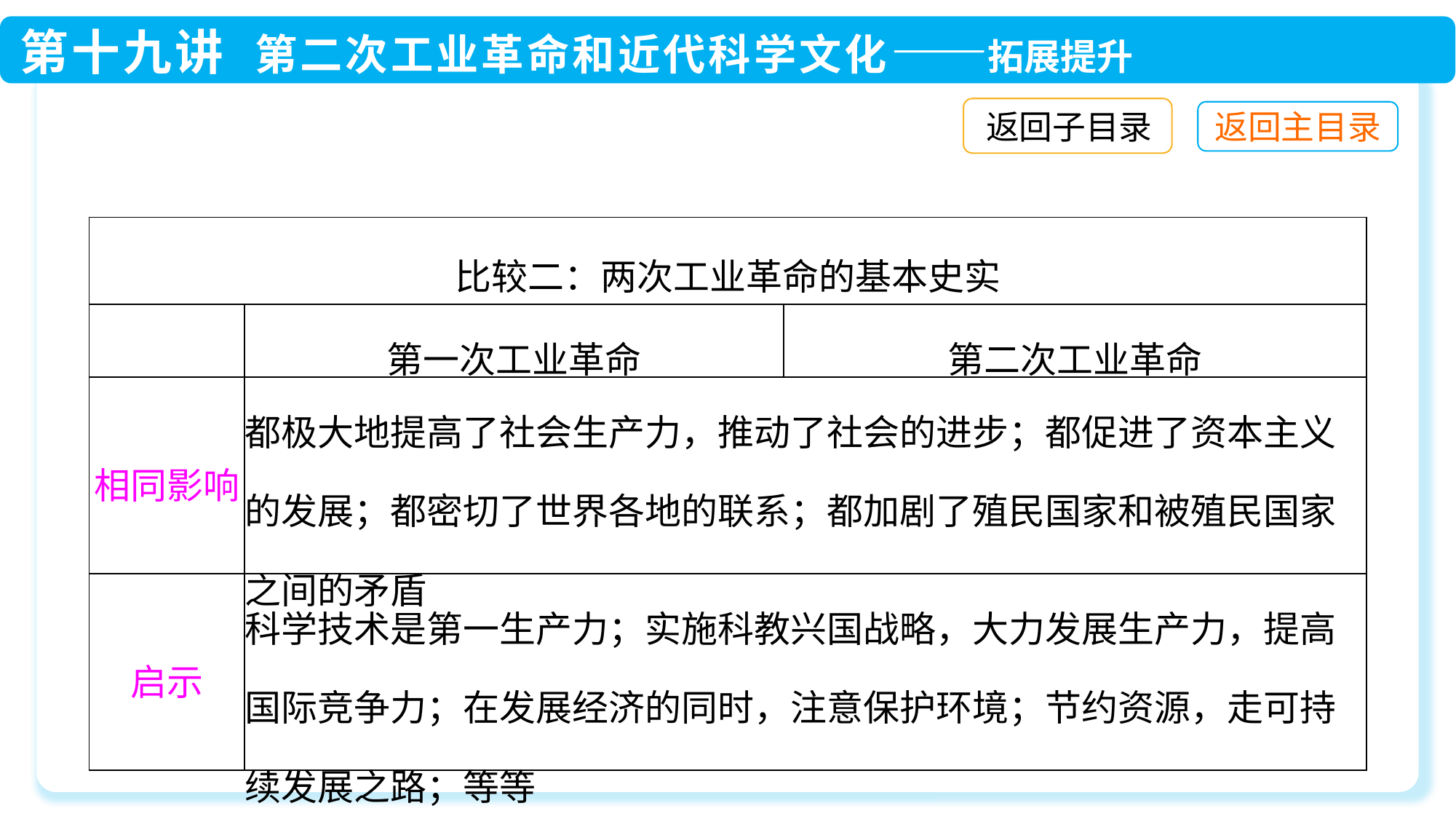

返回子目录
| 比较二：两次工业革命的基本史实 |  |  |
| --- | --- | --- |
|  | 第一次工业革命 | 第二次工业革命 |
| 相同影响 | 都极大地提高了社会生产力，推动了社会的进步；都促进了资本主义的发展；都密切了世界各地的联系；都加剧了殖民国家和被殖民国家之间的矛盾 |  |
| 启示 | 科学技术是第一生产力；实施科教兴国战略，大力发展生产力，提高国际竞争力；在发展经济的同时，注意保护环境；节约资源，走可持续发展之路；等等 |  |